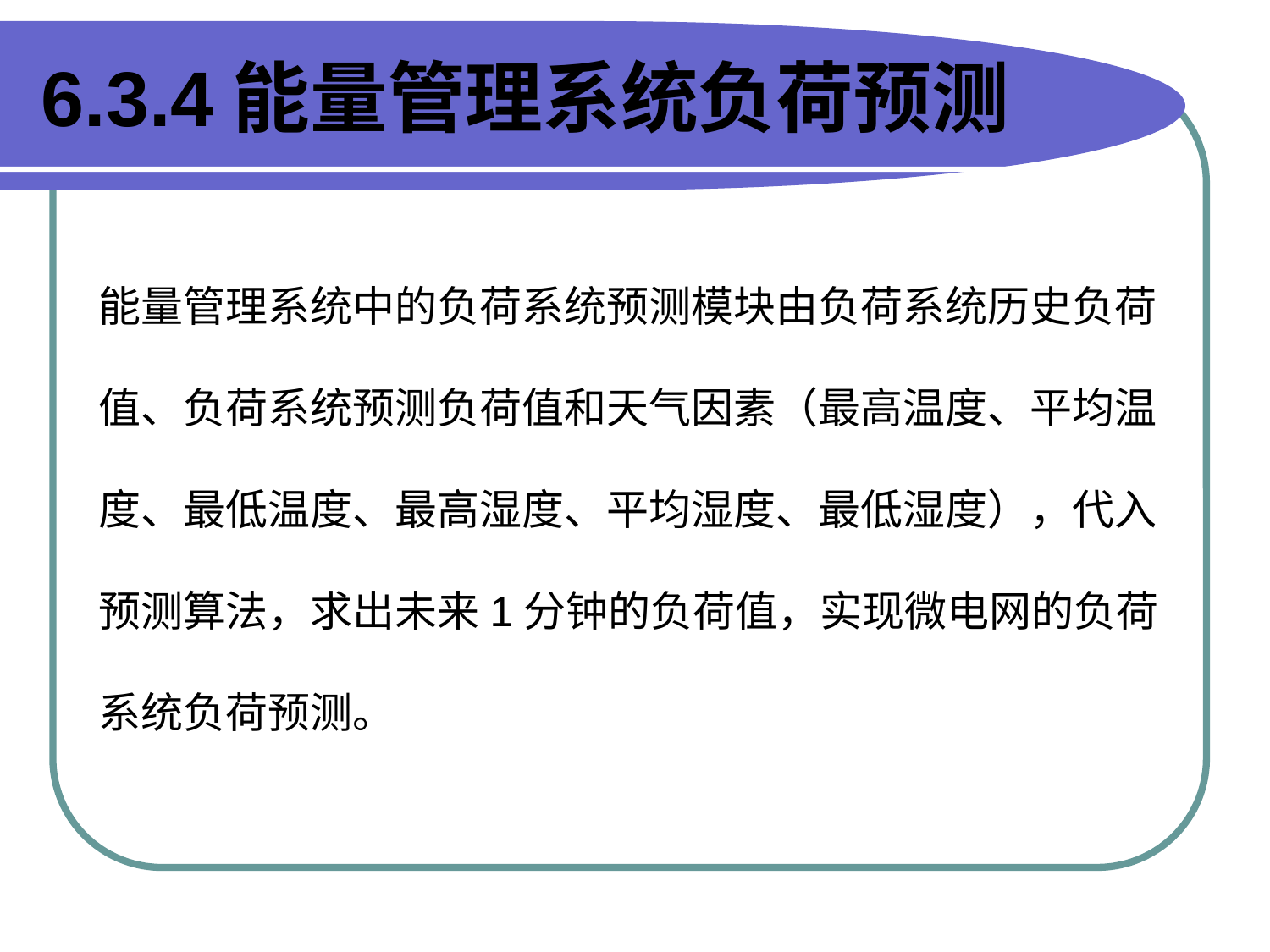

# 6.3.4能量管理系统负荷预测
能量管理系统中的负荷系统预测模块由负荷系统历史负荷值、负荷系统预测负荷值和天气因素（最高温度、平均温度、最低温度、最高湿度、平均湿度、最低湿度），代入预测算法，求出未来1分钟的负荷值，实现微电网的负荷系统负荷预测。

130